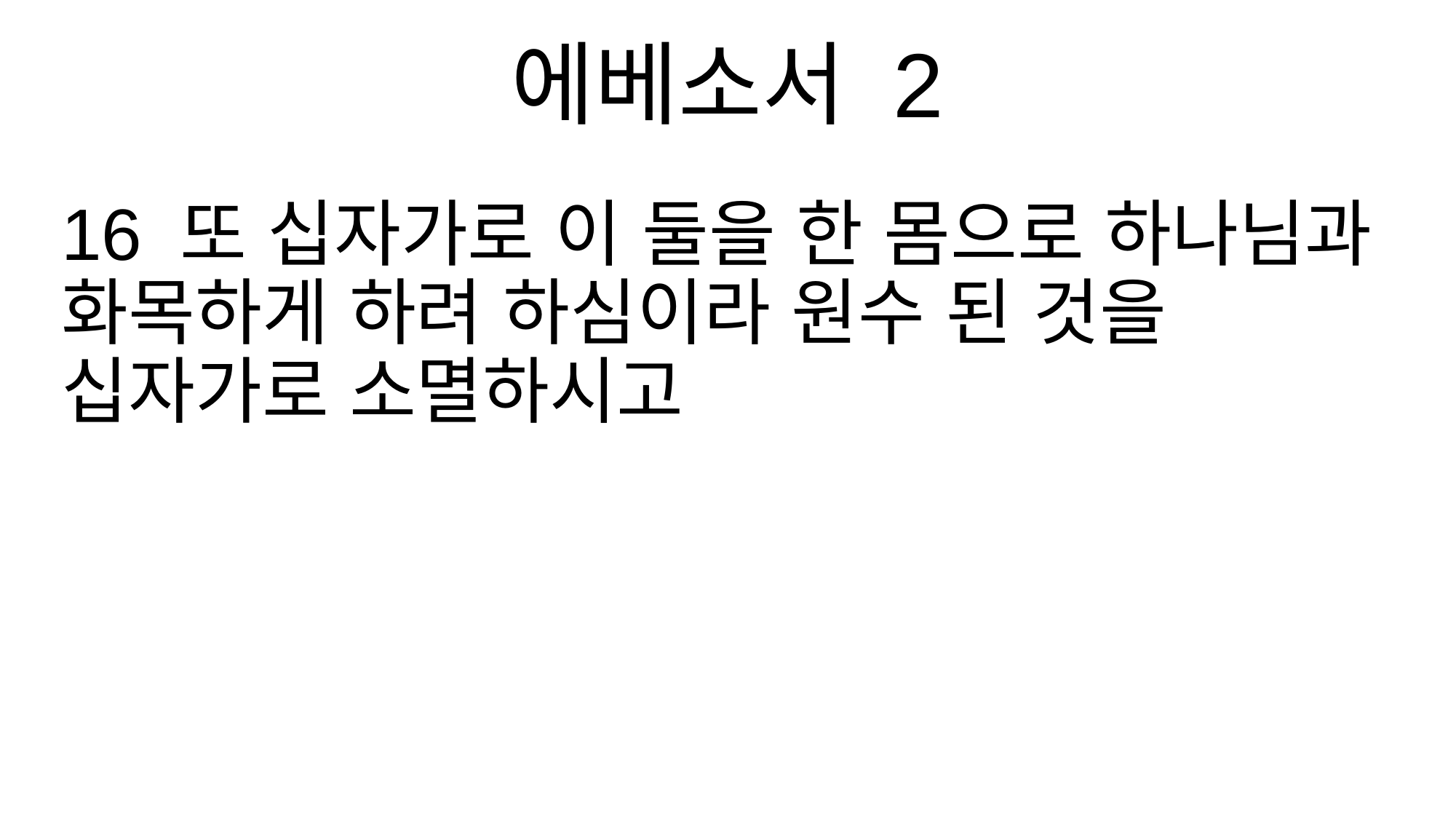

에베소서 2
16 또 십자가로 이 둘을 한 몸으로 하나님과 화목하게 하려 하심이라 원수 된 것을 십자가로 소멸하시고